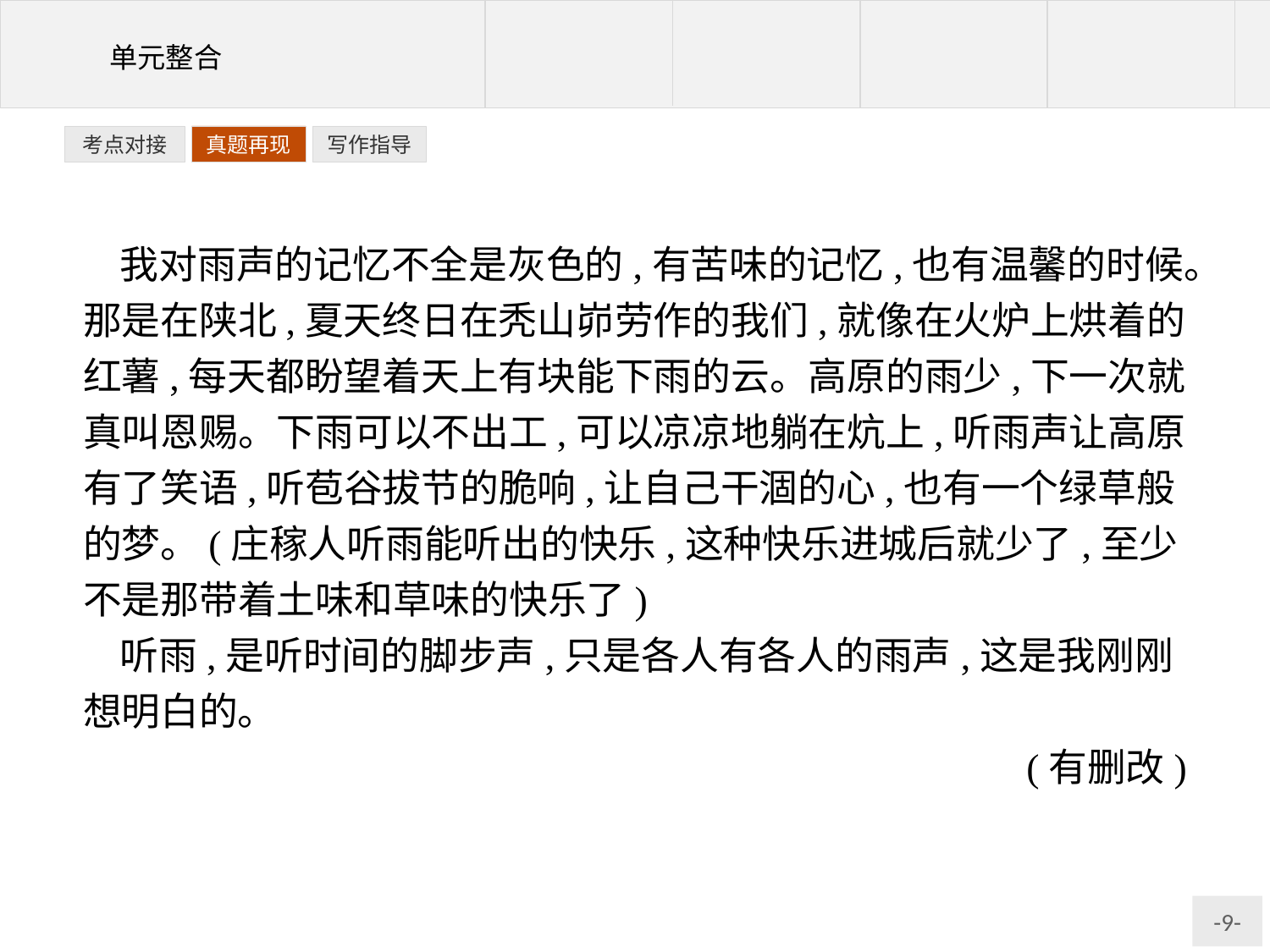

写作指导
考点对接
真题再现
我对雨声的记忆不全是灰色的,有苦味的记忆,也有温馨的时候。那是在陕北,夏天终日在秃山峁劳作的我们,就像在火炉上烘着的红薯,每天都盼望着天上有块能下雨的云。高原的雨少,下一次就真叫恩赐。下雨可以不出工,可以凉凉地躺在炕上,听雨声让高原有了笑语,听苞谷拔节的脆响,让自己干涸的心,也有一个绿草般的梦。(庄稼人听雨能听出的快乐,这种快乐进城后就少了,至少不是那带着土味和草味的快乐了)
听雨,是听时间的脚步声,只是各人有各人的雨声,这是我刚刚想明白的。
(有删改)